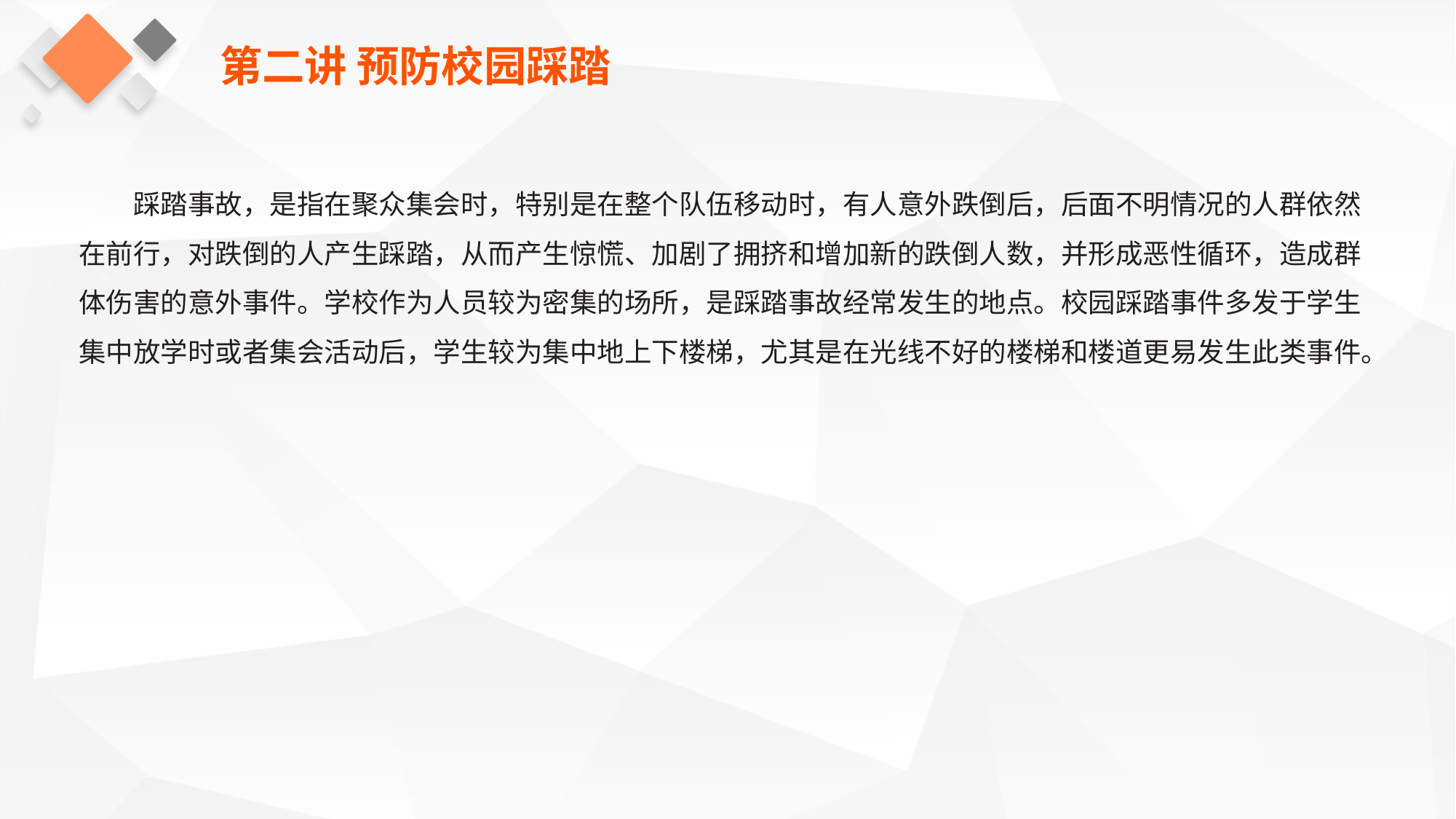

第二讲 预防校园踩踏
踩踏事故，是指在聚众集会时，特别是在整个队伍移动时，有人意外跌倒后，后面不明情况的人群依然在前行，对跌倒的人产生踩踏，从而产生惊慌、加剧了拥挤和增加新的跌倒人数，并形成恶性循环，造成群体伤害的意外事件。学校作为人员较为密集的场所，是踩踏事故经常发生的地点。校园踩踏事件多发于学生集中放学时或者集会活动后，学生较为集中地上下楼梯，尤其是在光线不好的楼梯和楼道更易发生此类事件。